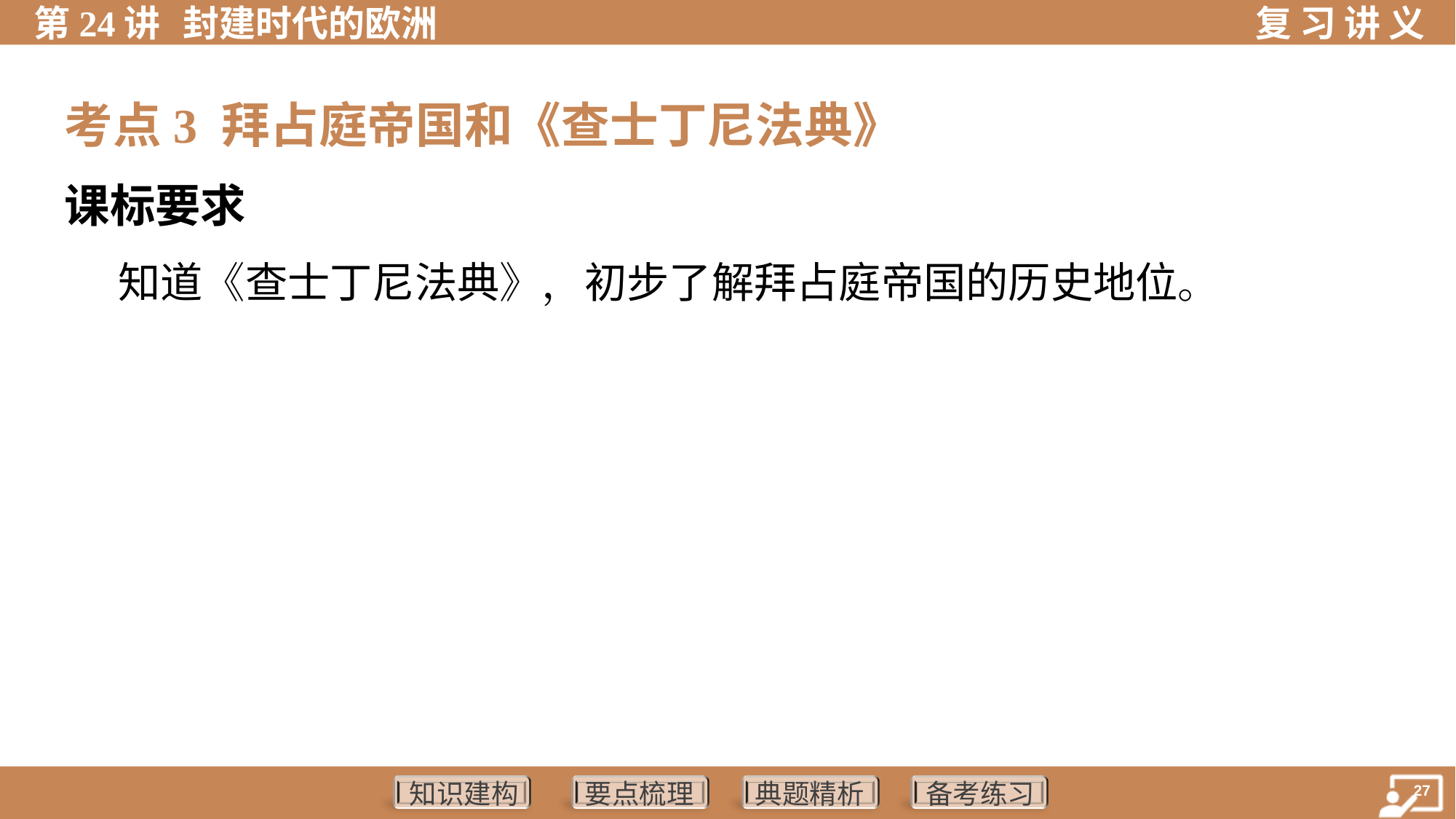

考点3 拜占庭帝国和《查士丁尼法典》
课标要求
    知道《查士丁尼法典》，初步了解拜占庭帝国的历史地位。